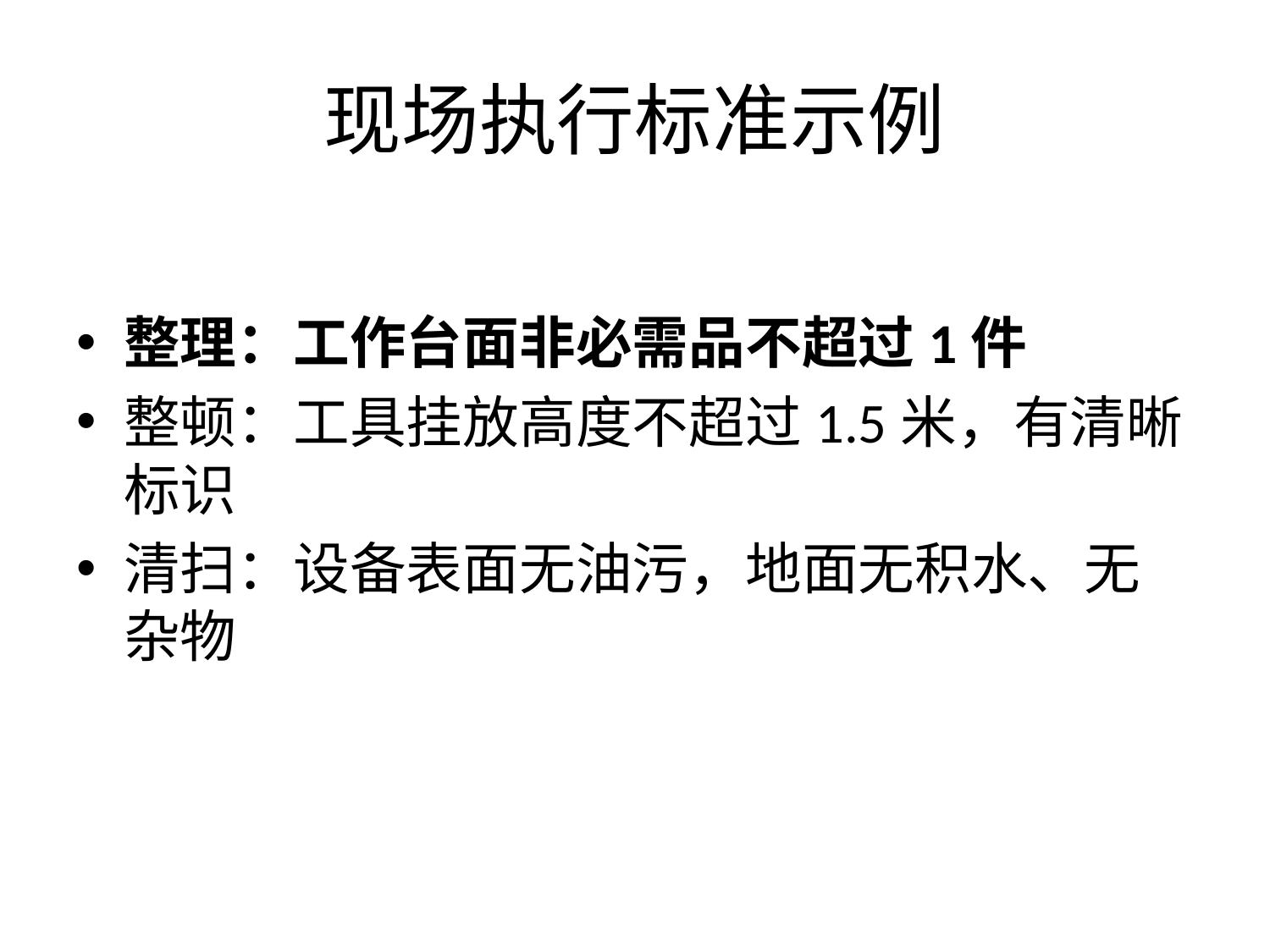

# 现场执行标准示例

整理：工作台面非必需品不超过1件
整顿：工具挂放高度不超过1.5米，有清晰标识
清扫：设备表面无油污，地面无积水、无杂物